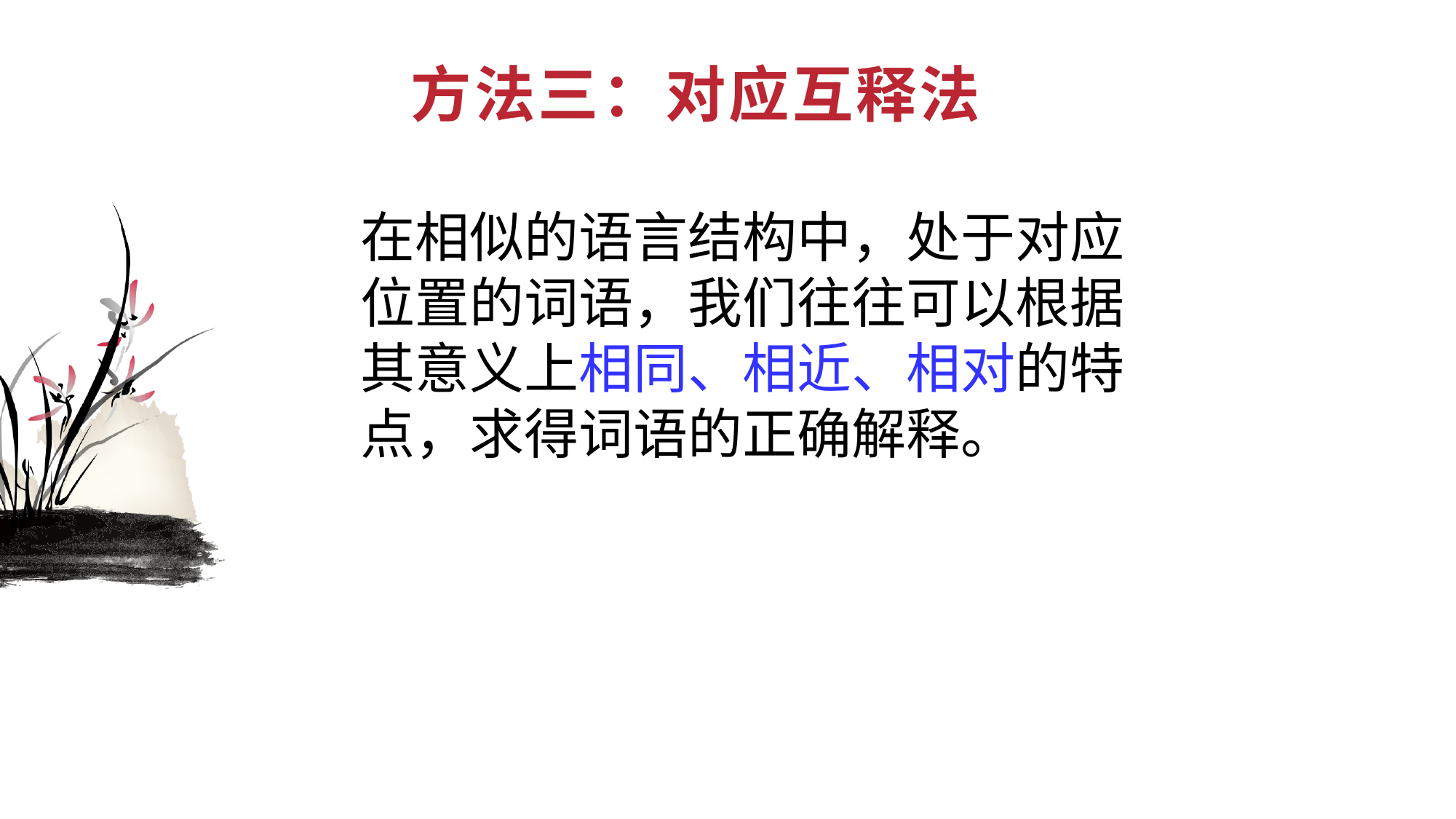

# 方法三：对应互释法
在相似的语言结构中，处于对应位置的词语，我们往往可以根据其意义上相同、相近、相对的特点，求得词语的正确解释。